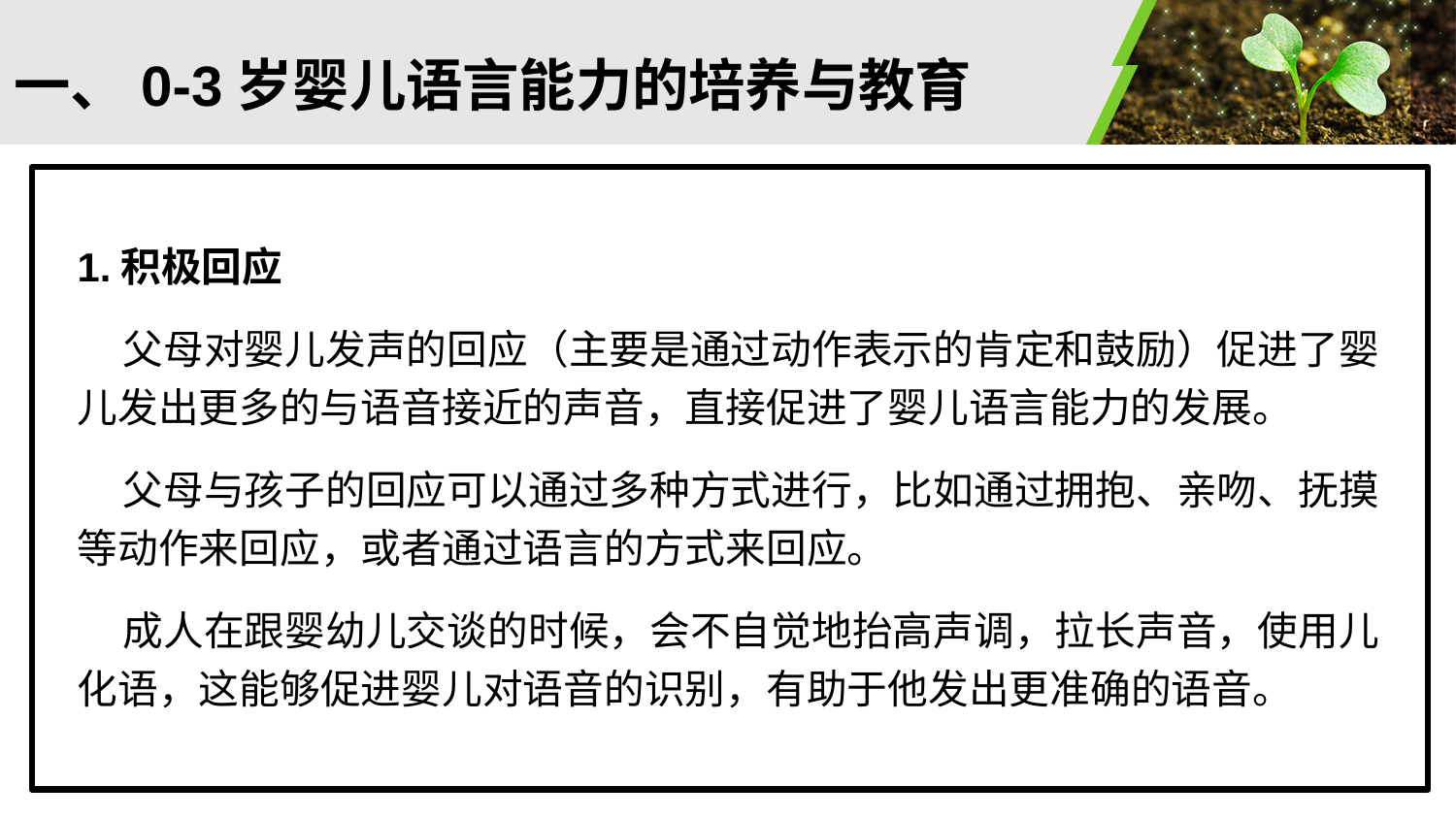

#
一、0-3岁婴儿语言能力的培养与教育

1.积极回应
    父母对婴儿发声的回应（主要是通过动作表示的肯定和鼓励）促进了婴儿发出更多的与语音接近的声音，直接促进了婴儿语言能力的发展。
    父母与孩子的回应可以通过多种方式进行，比如通过拥抱、亲吻、抚摸等动作来回应，或者通过语言的方式来回应。
    成人在跟婴幼儿交谈的时候，会不自觉地抬高声调，拉长声音，使用儿化语，这能够促进婴儿对语音的识别，有助于他发出更准确的语音。